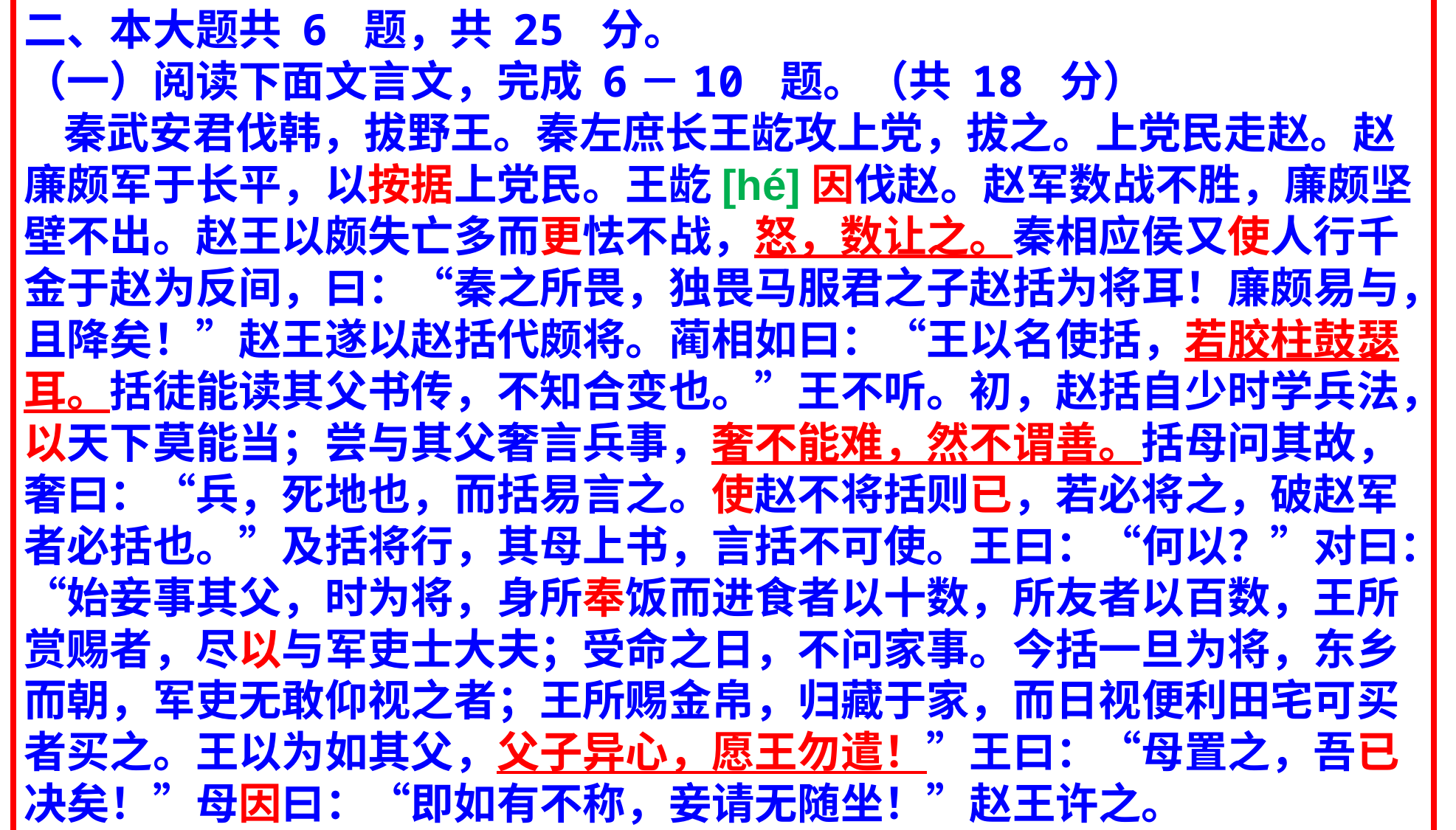

二、本大题共 6 题，共 25 分。
（一）阅读下面文言文，完成 6－10 题。（共 18 分）
   秦武安君伐韩，拔野王。秦左庶长王龁攻上党，拔之。上党民走赵。赵廉颇军于长平，以按据上党民。王龁[hé]因伐赵。赵军数战不胜，廉颇坚壁不出。赵王以颇失亡多而更怯不战，怒，数让之。秦相应侯又使人行千金于赵为反间，曰：“秦之所畏，独畏马服君之子赵括为将耳！廉颇易与，且降矣！”赵王遂以赵括代颇将。蔺相如曰：“王以名使括，若胶柱鼓瑟耳。括徒能读其父书传，不知合变也。”王不听。初，赵括自少时学兵法，以天下莫能当；尝与其父奢言兵事，奢不能难，然不谓善。括母问其故，奢曰：“兵，死地也，而括易言之。使赵不将括则已，若必将之，破赵军者必括也。”及括将行，其母上书，言括不可使。王曰：“何以？”对曰：“始妾事其父，时为将，身所奉饭而进食者以十数，所友者以百数，王所赏赐者，尽以与军吏士大夫；受命之日，不问家事。今括一旦为将，东乡而朝，军吏无敢仰视之者；王所赐金帛，归藏于家，而日视便利田宅可买者买之。王以为如其父，父子异心，愿王勿遣！”王曰：“母置之，吾已决矣！”母因曰：“即如有不称，妾请无随坐！”赵王许之。